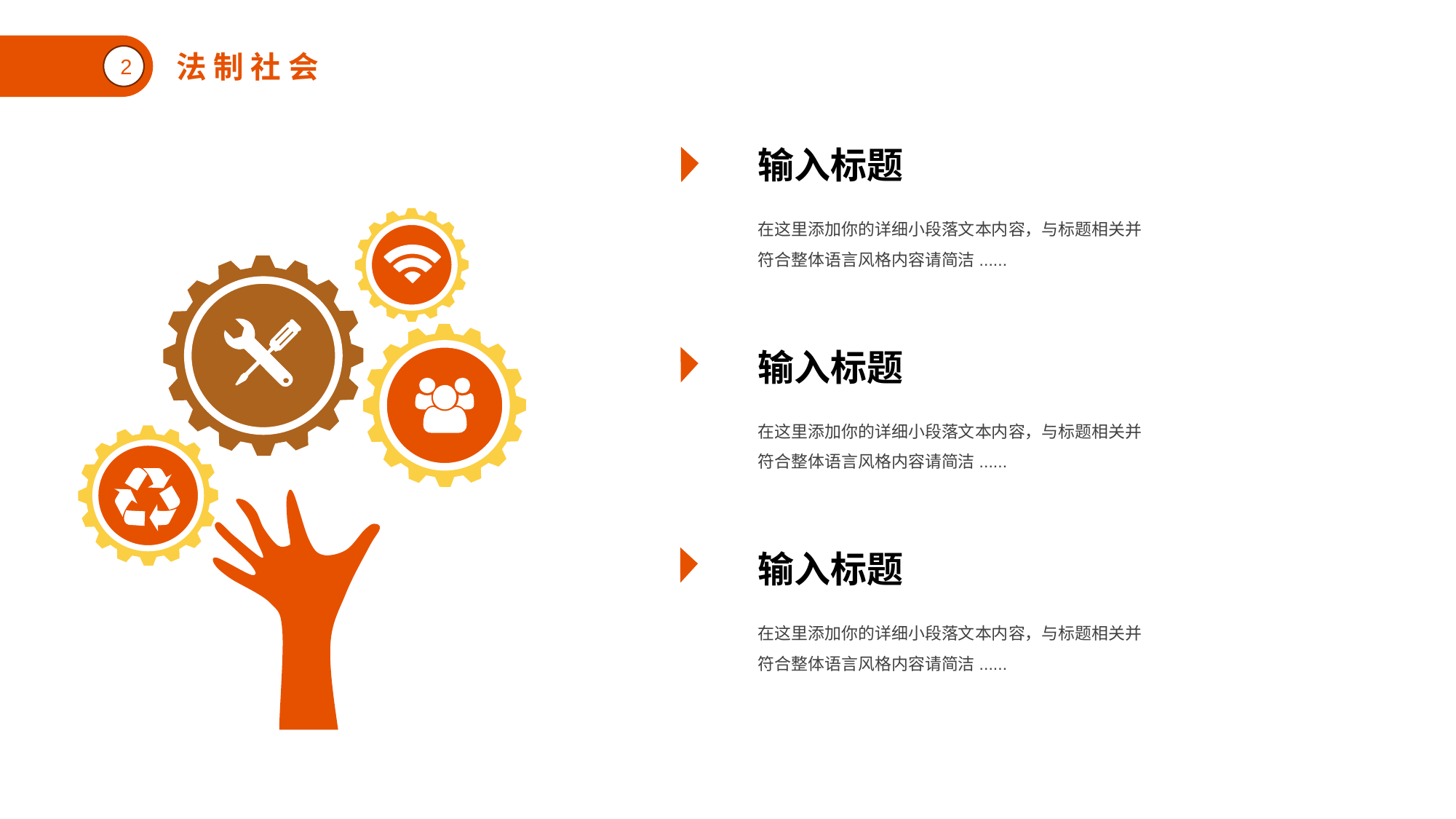

法 制 社 会
2
输入标题

在这里添加你的详细小段落文本内容，与标题相关并符合整体语言风格内容请简洁......

输入标题

在这里添加你的详细小段落文本内容，与标题相关并符合整体语言风格内容请简洁......
输入标题

在这里添加你的详细小段落文本内容，与标题相关并符合整体语言风格内容请简洁......